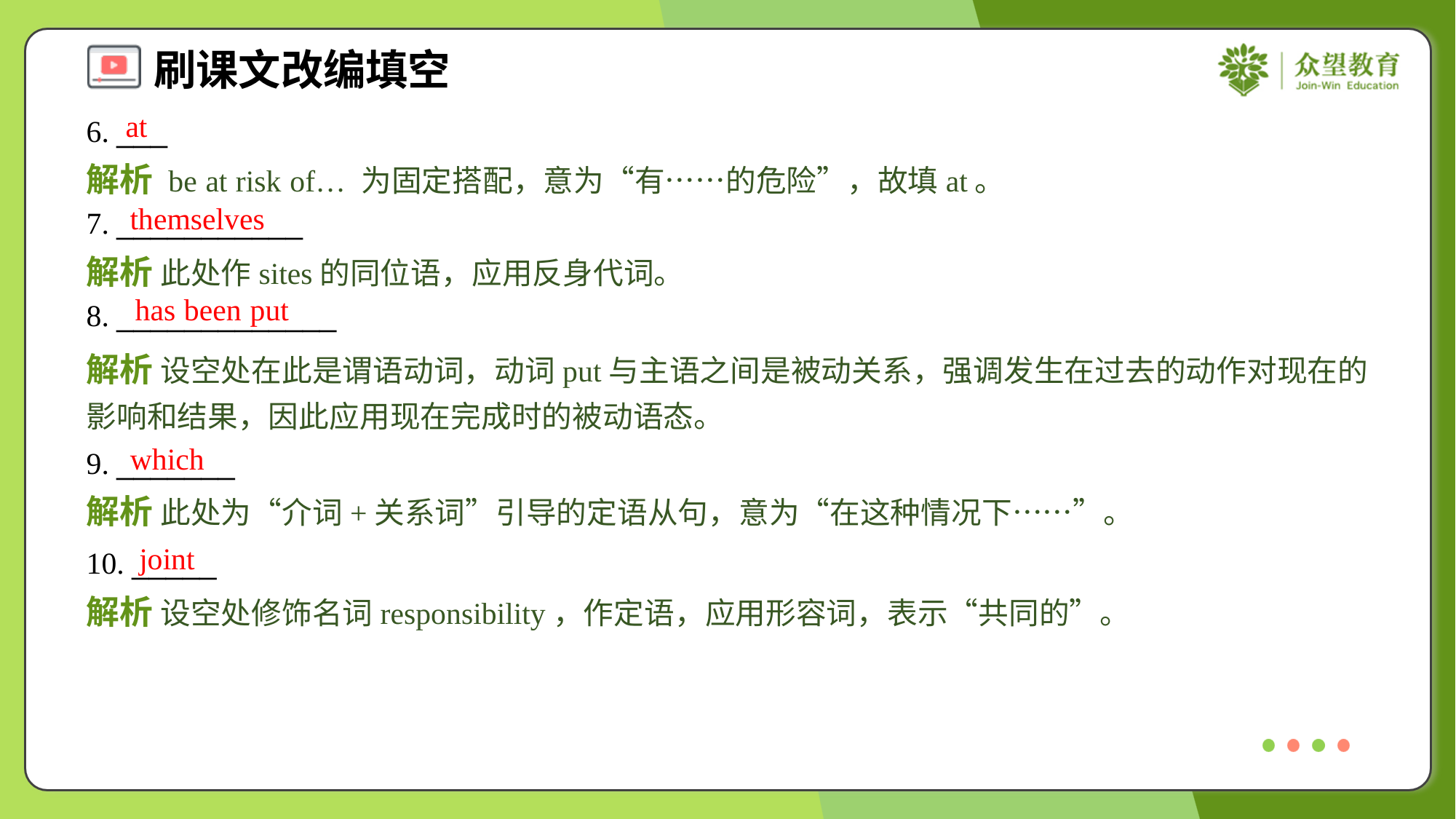

at
6. ___
解析 be at risk of… 为固定搭配，意为“有……的危险”，故填at。
themselves
7. ___________
解析 此处作sites的同位语，应用反身代词。
has been put
8. _____________
解析 设空处在此是谓语动词，动词put与主语之间是被动关系，强调发生在过去的动作对现在的影响和结果，因此应用现在完成时的被动语态。
which
9. _______
解析 此处为“介词+关系词”引导的定语从句，意为“在这种情况下……”。
joint
10. _____
解析 设空处修饰名词responsibility，作定语，应用形容词，表示“共同的”。